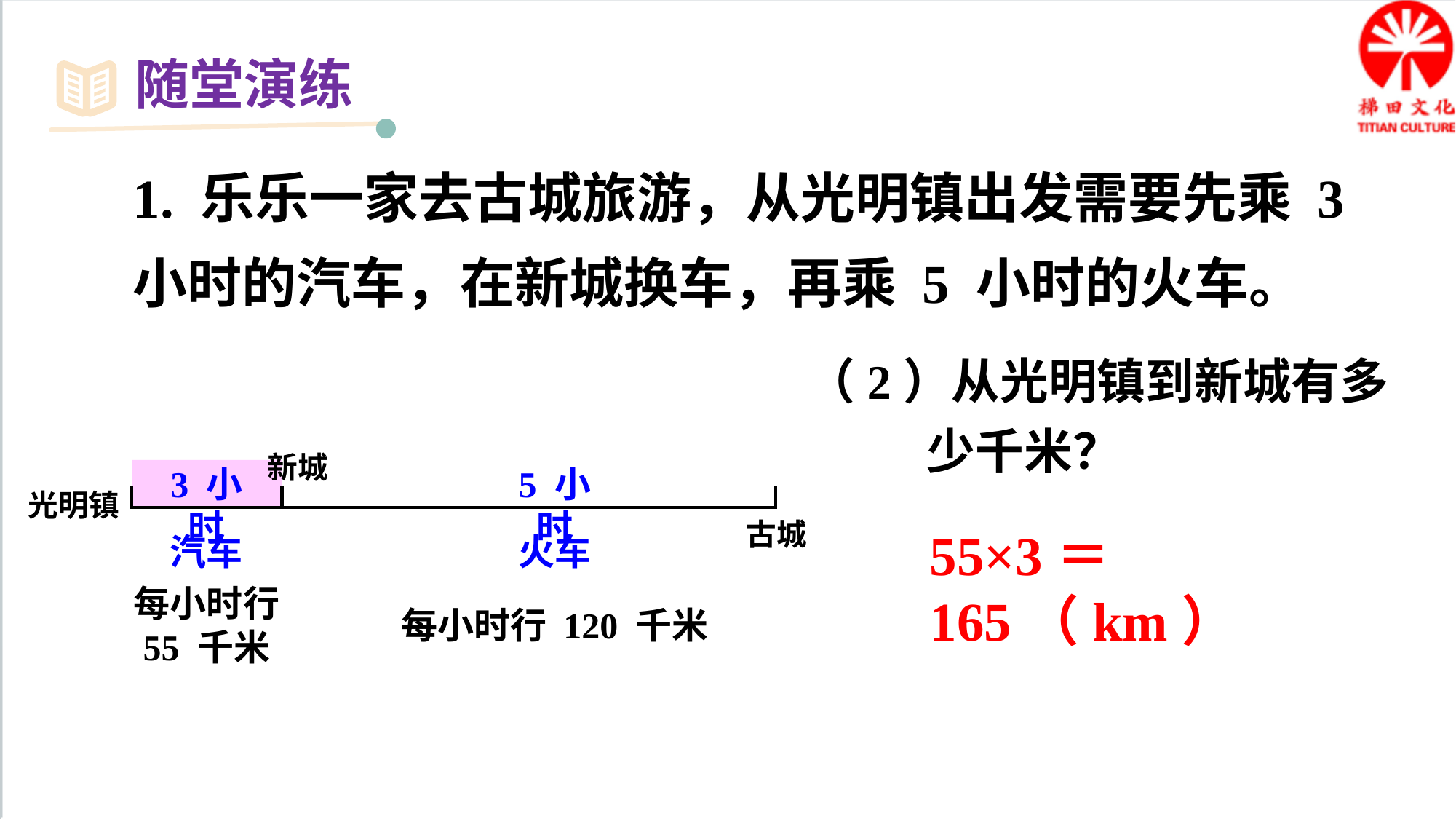

随堂演练

1. 乐乐一家去古城旅游，从光明镇出发需要先乘 3 小时的汽车，在新城换车，再乘 5 小时的火车。

（2）从光明镇到新城有多少千米？

新城
3 小时
5 小时

光明镇
古城
55×3＝165（km）
汽车
火车
每小时行 55 千米
每小时行 120 千米